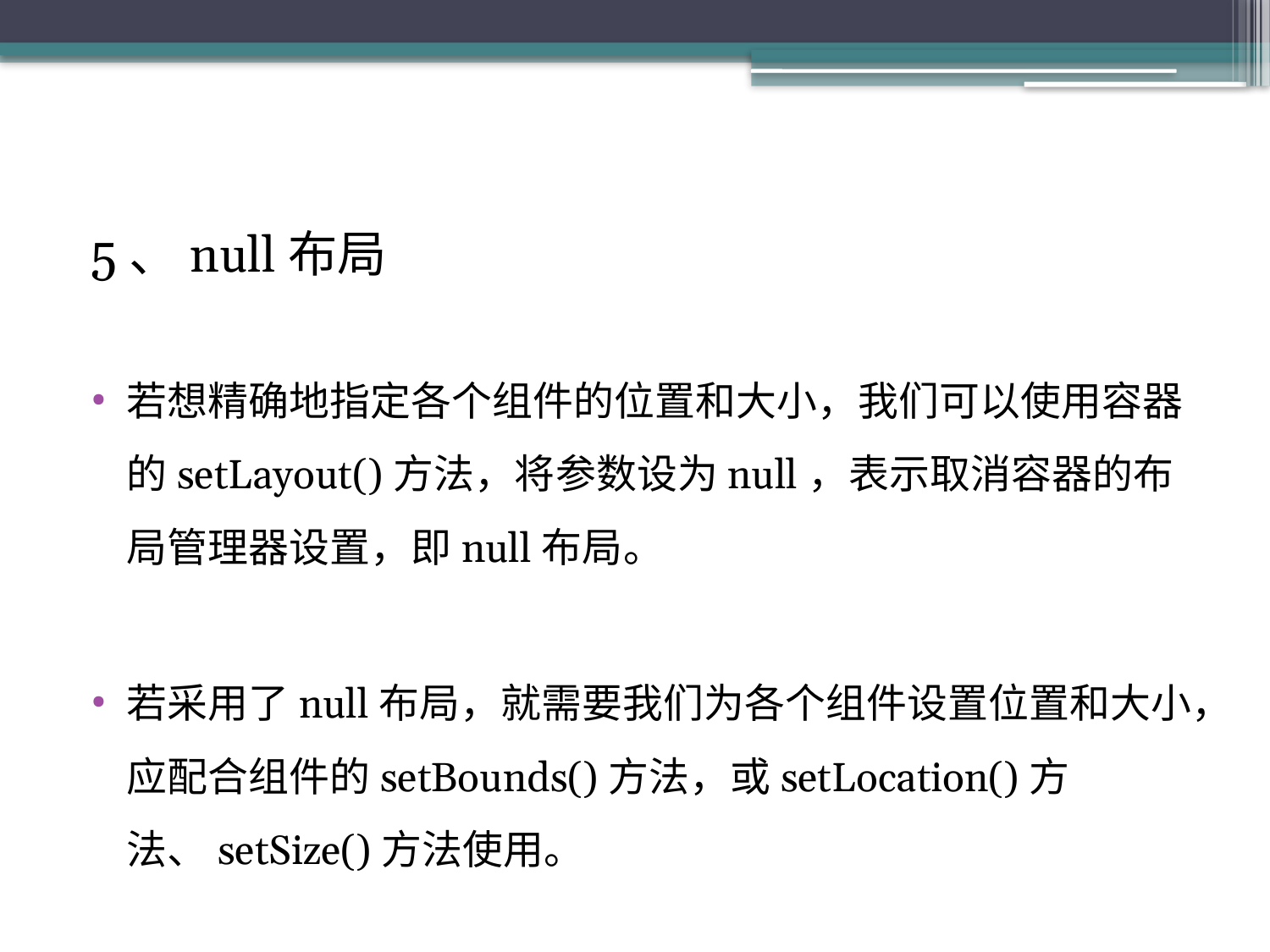

#
5、null布局

若想精确地指定各个组件的位置和大小，我们可以使用容器的setLayout()方法，将参数设为null，表示取消容器的布局管理器设置，即null布局。

若采用了null布局，就需要我们为各个组件设置位置和大小，应配合组件的setBounds()方法，或setLocation()方法、setSize()方法使用。